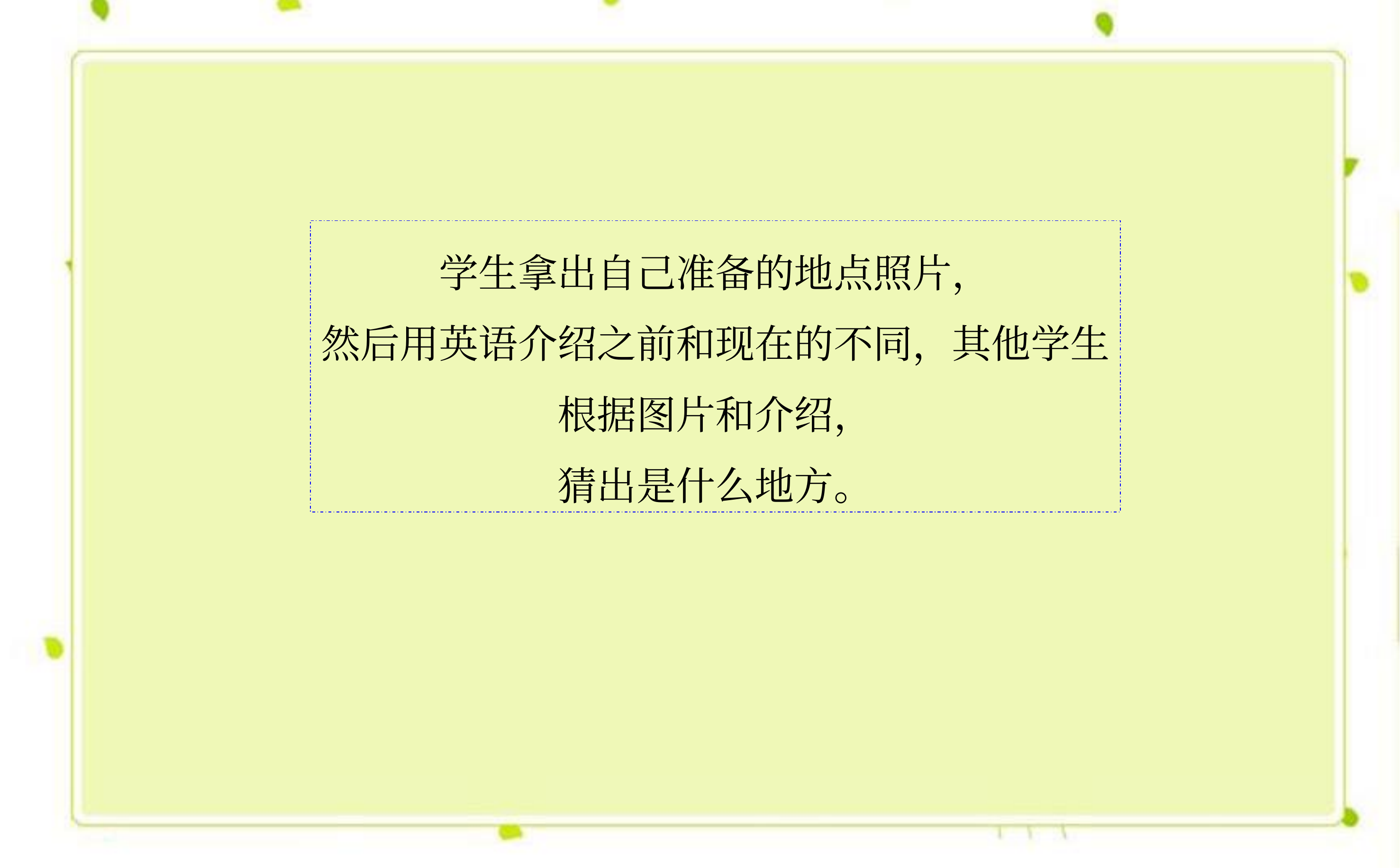

学生拿出自己准备的地点照片，
然后用英语介绍之前和现在的不同，其他学生根据图片和介绍，
猜出是什么地方。